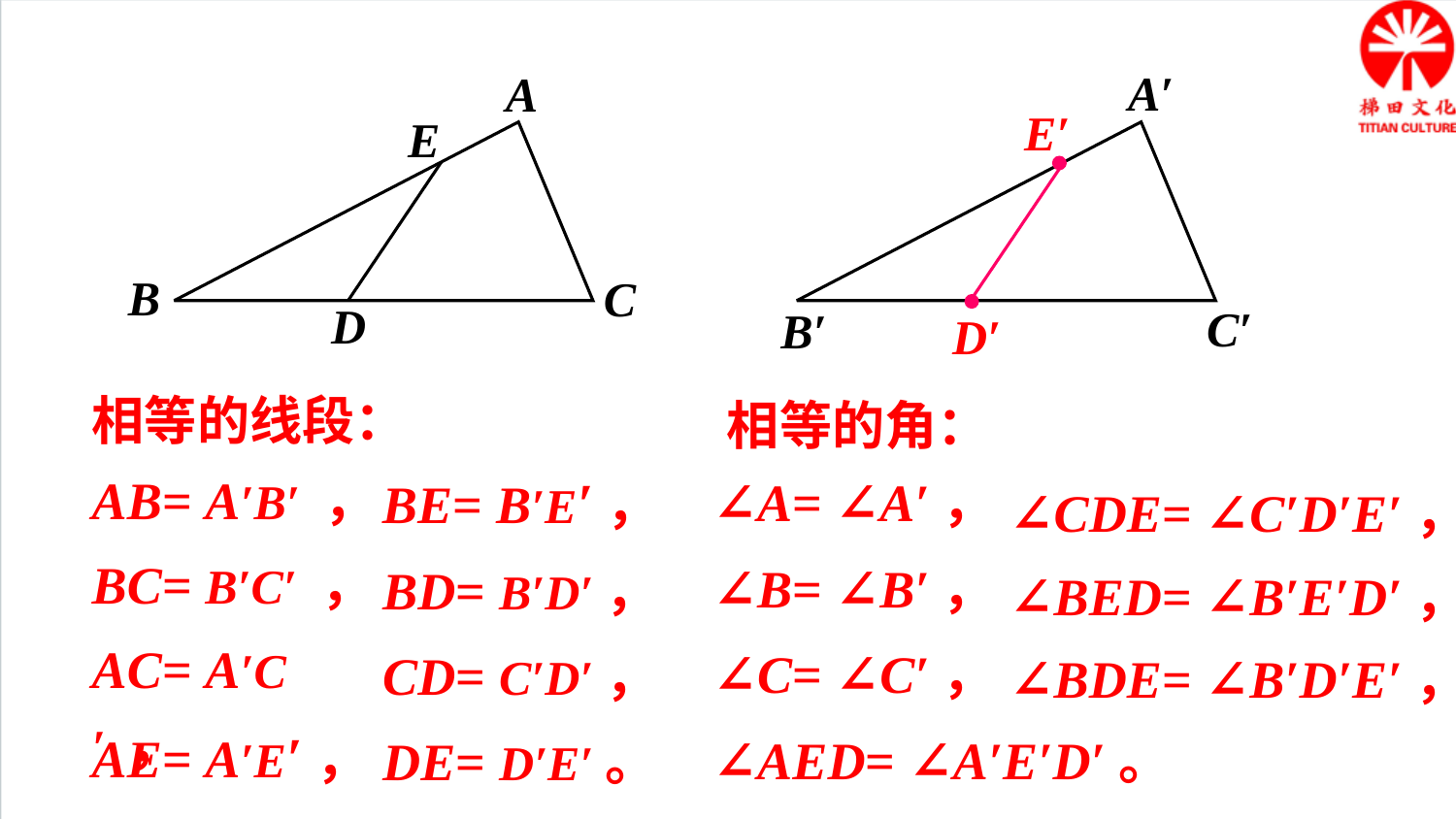

A′

C′
B′
A
E

B
C
E′

D

D′
相等的线段：
相等的角：
BE= B′E′，
AB= A′B′ ，
∠A= ∠A′，
∠CDE= ∠C′D′E′，
BC= B′C′ ，
∠B= ∠B′，
BD= B′D′，
∠BED= ∠B′E′D′，
AC= A′C′ ，
∠C= ∠C′，
CD= C′D′，
∠BDE= ∠B′D′E′，
AE= A′E′，
∠AED= ∠A′E′D′。
DE= D′E′。